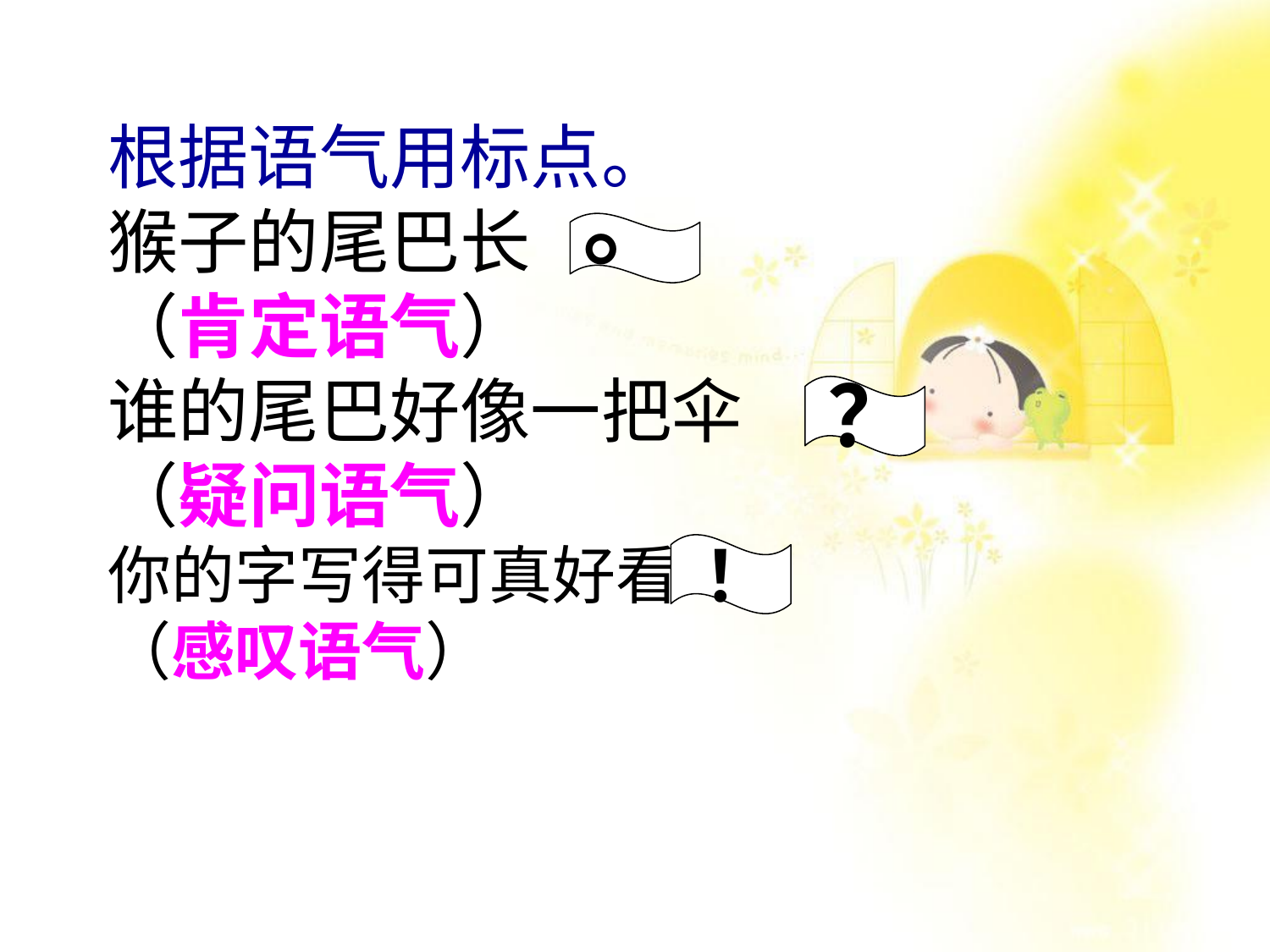

根据语气用标点。
猴子的尾巴长
（肯定语气）
谁的尾巴好像一把伞
（疑问语气）
你的字写得可真好看
（感叹语气）
。

？

！